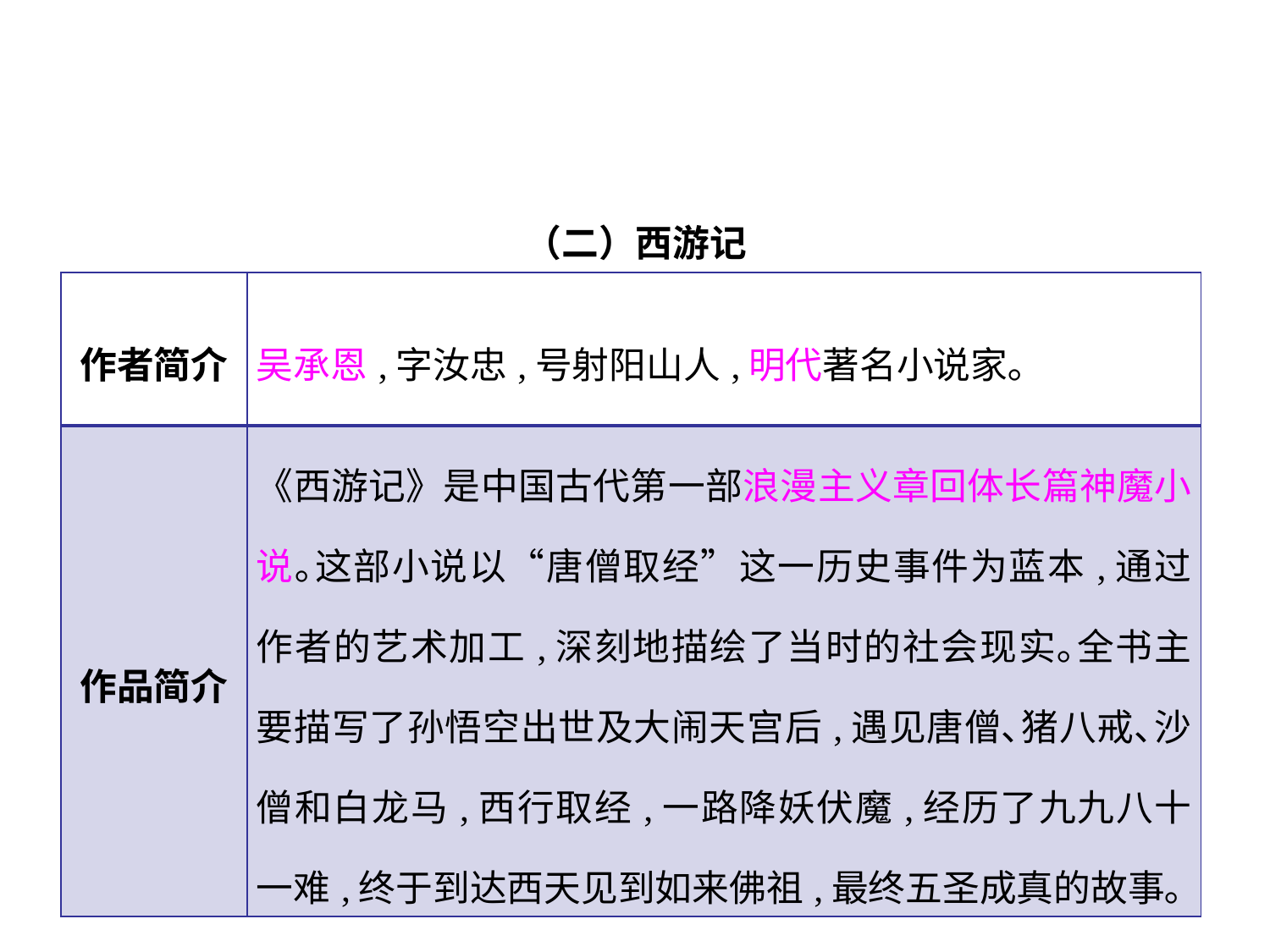

（二）西游记
| 作者简介 | 吴承恩,字汝忠,号射阳山人,明代著名小说家｡ |
| --- | --- |
| 作品简介 | 《西游记》是中国古代第一部浪漫主义章回体长篇神魔小说｡这部小说以“唐僧取经”这一历史事件为蓝本,通过作者的艺术加工,深刻地描绘了当时的社会现实｡全书主要描写了孙悟空出世及大闹天宫后,遇见唐僧､猪八戒､沙僧和白龙马,西行取经,一路降妖伏魔,经历了九九八十一难,终于到达西天见到如来佛祖,最终五圣成真的故事｡ |